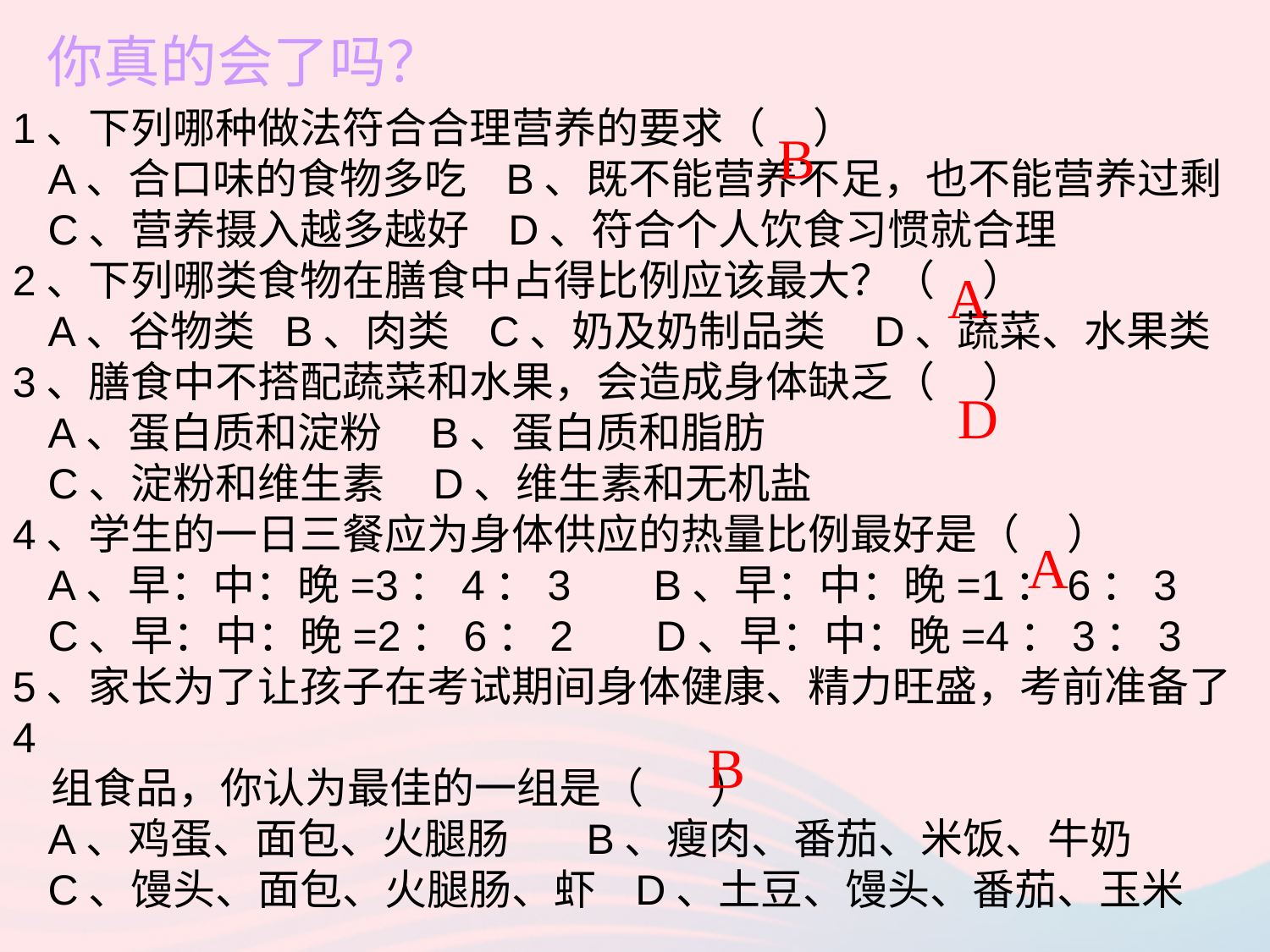

你真的会了吗？
1、下列哪种做法符合合理营养的要求（     ）
   A、合口味的食物多吃   B、既不能营养不足，也不能营养过剩
   C、营养摄入越多越好   D、符合个人饮食习惯就合理
2、下列哪类食物在膳食中占得比例应该最大？（     ）
   A、谷物类  B、肉类   C、奶及奶制品类    D、蔬菜、水果类
3、膳食中不搭配蔬菜和水果，会造成身体缺乏（     ）
   A、蛋白质和淀粉    B、蛋白质和脂肪
   C、淀粉和维生素    D、维生素和无机盐
4、学生的一日三餐应为身体供应的热量比例最好是（     ）
   A、早：中：晚=3：4：3       B、早：中：晚=1：6：3
   C、早：中：晚=2：6：2       D、早：中：晚=4：3：3
5、家长为了让孩子在考试期间身体健康、精力旺盛，考前准备了4
   组食品，你认为最佳的一组是（       ）
   A、鸡蛋、面包、火腿肠       B、瘦肉、番茄、米饭、牛奶
   C、馒头、面包、火腿肠、虾   D、土豆、馒头、番茄、玉米
B
A
D
A
B